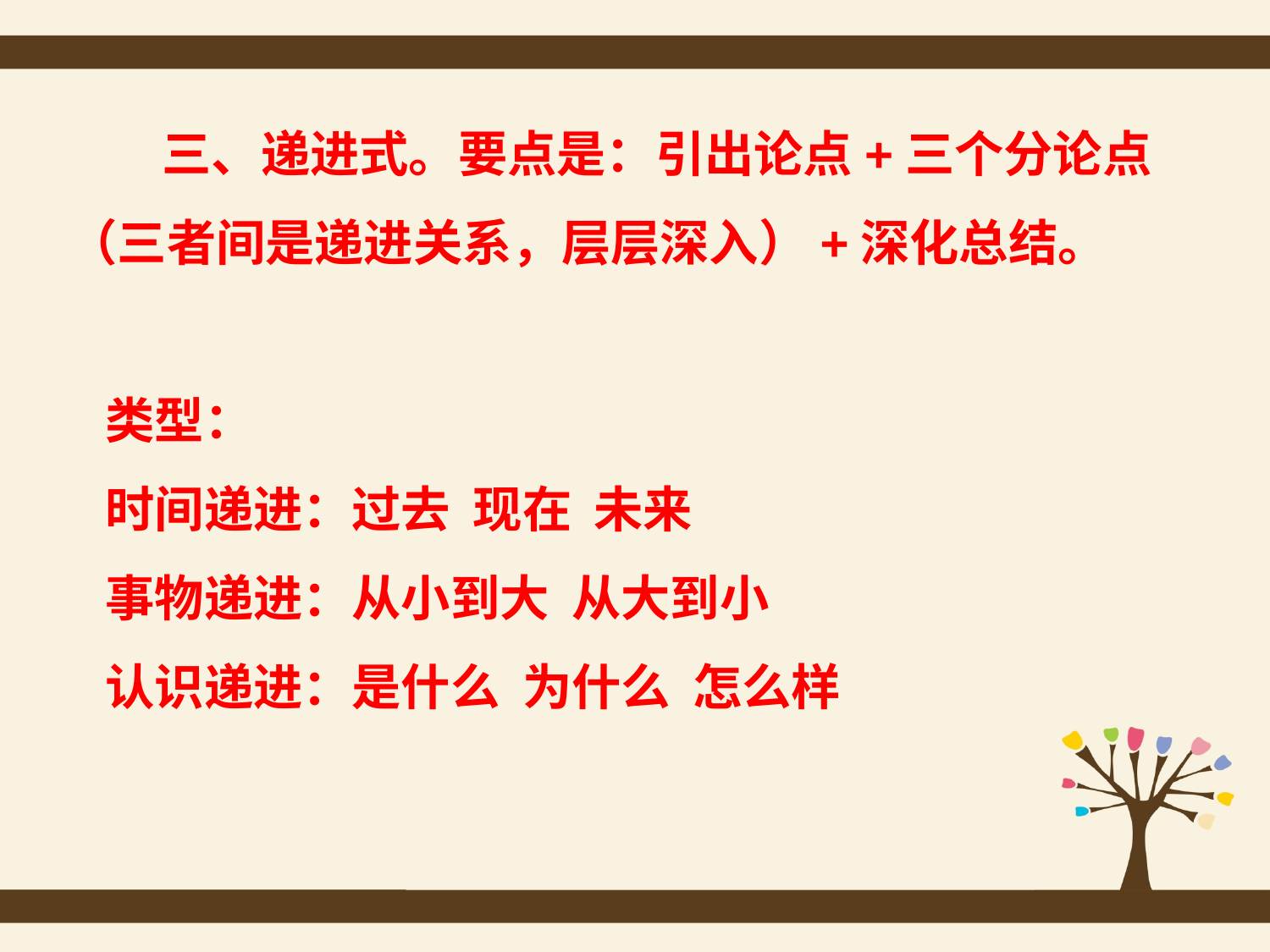

三、递进式。要点是：引出论点+三个分论点（三者间是递进关系，层层深入）+深化总结。

类型：
时间递进：过去  现在  未来
事物递进：从小到大  从大到小
认识递进：是什么  为什么  怎么样